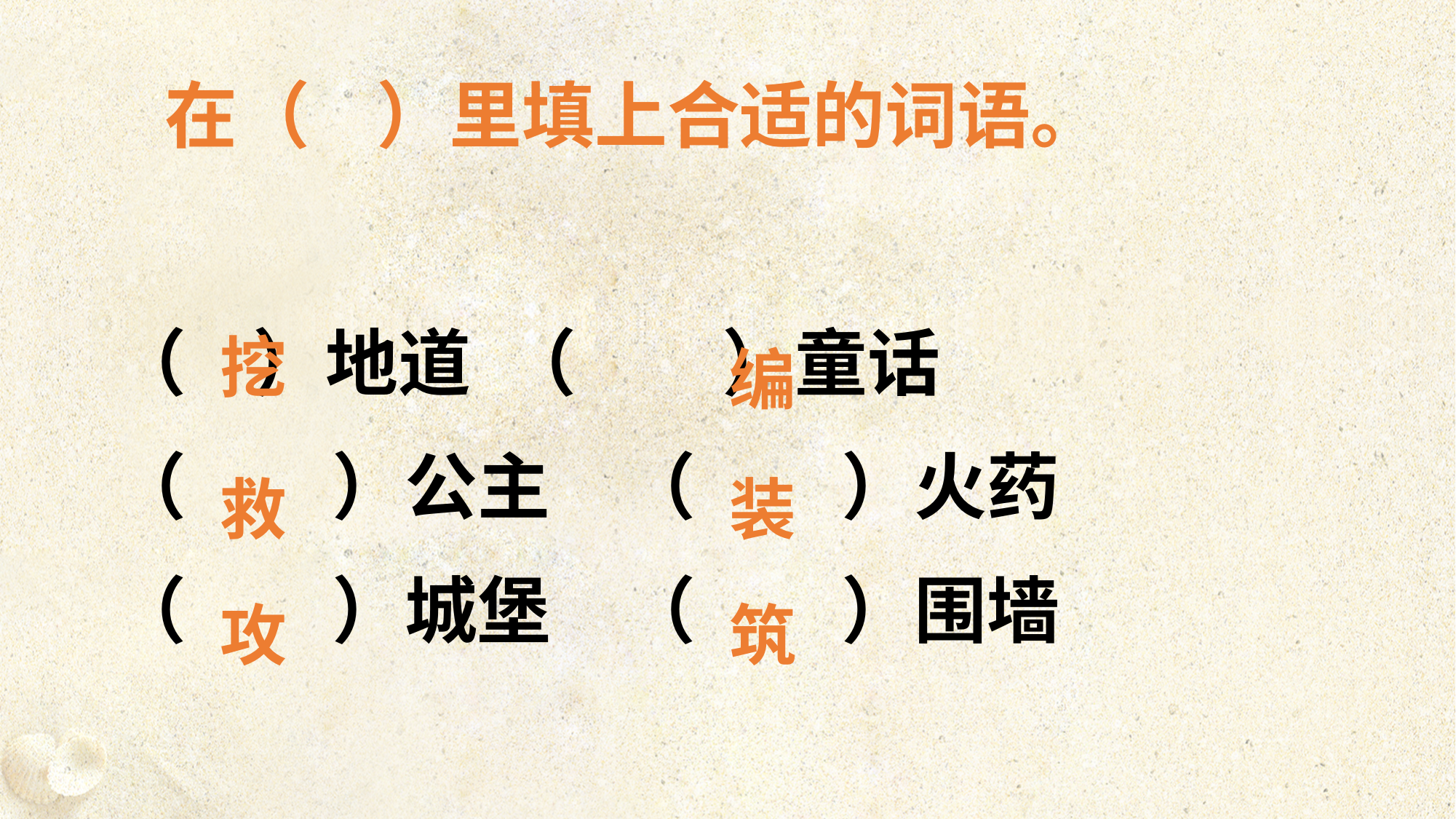

在（    ）里填上合适的词语。

（    ）地道  （　　）童话
（　　）公主　（　　）火药
（　　）城堡　（　　）围墙
挖
编
救
装
攻
筑